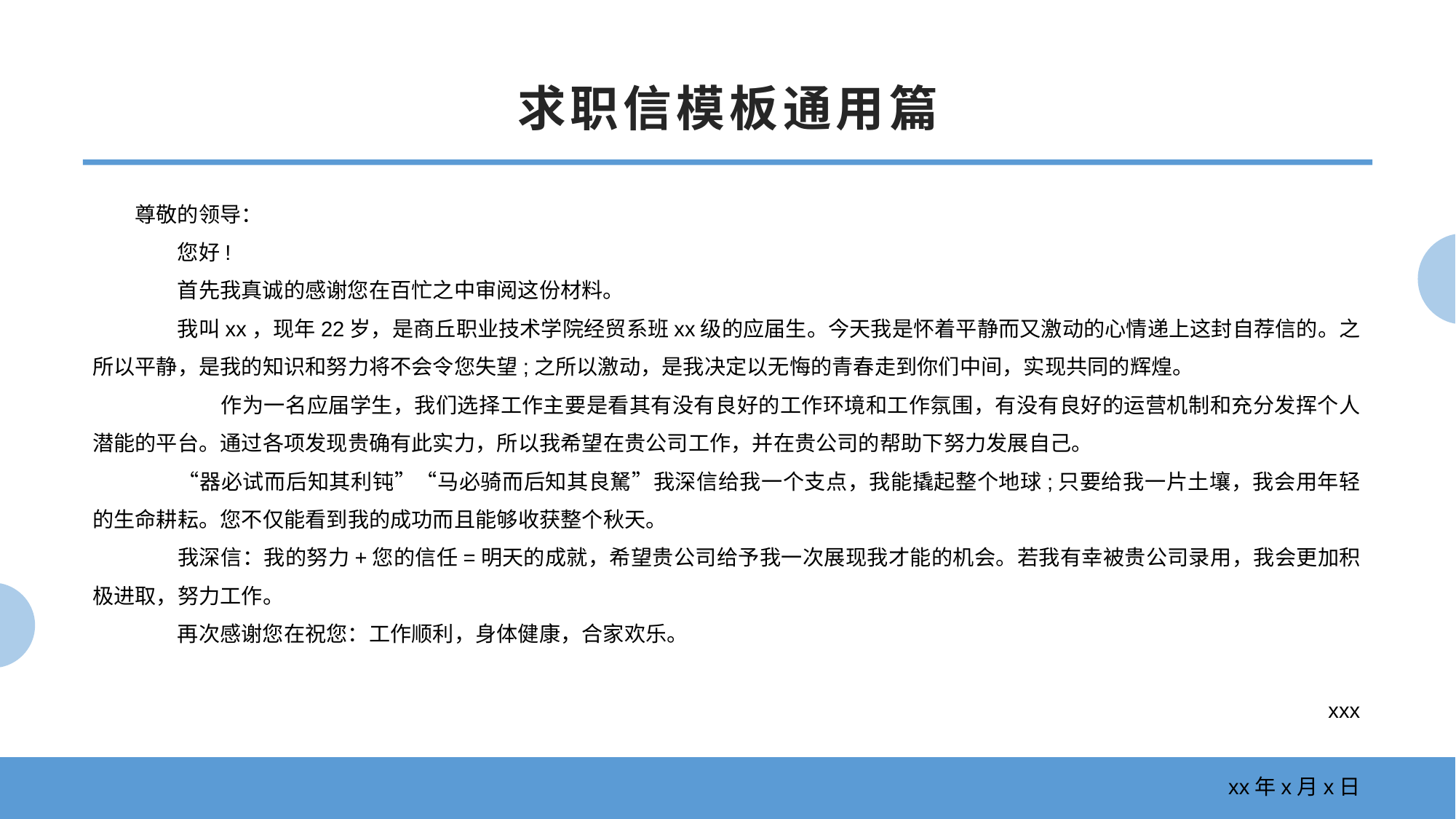

求职信模板通用篇

尊敬的领导：
　　您好!
　　首先我真诚的感谢您在百忙之中审阅这份材料。
　　我叫xx，现年22岁，是商丘职业技术学院经贸系班xx级的应届生。今天我是怀着平静而又激动的心情递上这封自荐信的。之所以平静，是我的知识和努力将不会令您失望;之所以激动，是我决定以无悔的青春走到你们中间，实现共同的辉煌。
　　　　作为一名应届学生，我们选择工作主要是看其有没有良好的工作环境和工作氛围，有没有良好的运营机制和充分发挥个人潜能的平台。通过各项发现贵确有此实力，所以我希望在贵公司工作，并在贵公司的帮助下努力发展自己。
　　“器必试而后知其利钝”“马必骑而后知其良駑”我深信给我一个支点，我能撬起整个地球;只要给我一片土壤，我会用年轻的生命耕耘。您不仅能看到我的成功而且能够收获整个秋天。
　　我深信：我的努力+您的信任=明天的成就，希望贵公司给予我一次展现我才能的机会。若我有幸被贵公司录用，我会更加积极进取，努力工作。
　　再次感谢您在祝您：工作顺利，身体健康，合家欢乐。

　　xxx

　　xx年x月x日